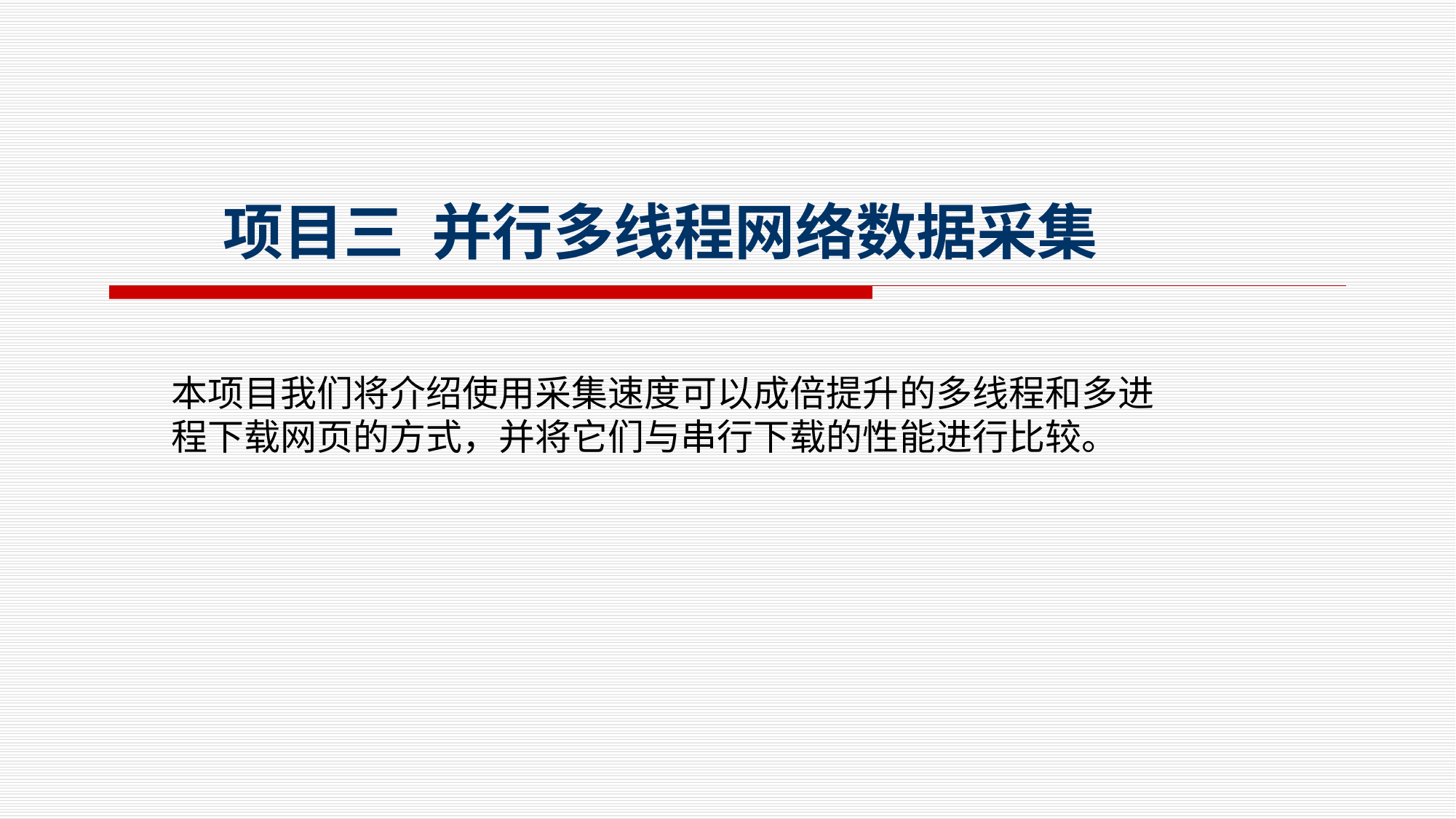

项目三  并行多线程网络数据采集
本项目我们将介绍使用采集速度可以成倍提升的多线程和多进程下载网页的方式，并将它们与串行下载的性能进行比较。
1